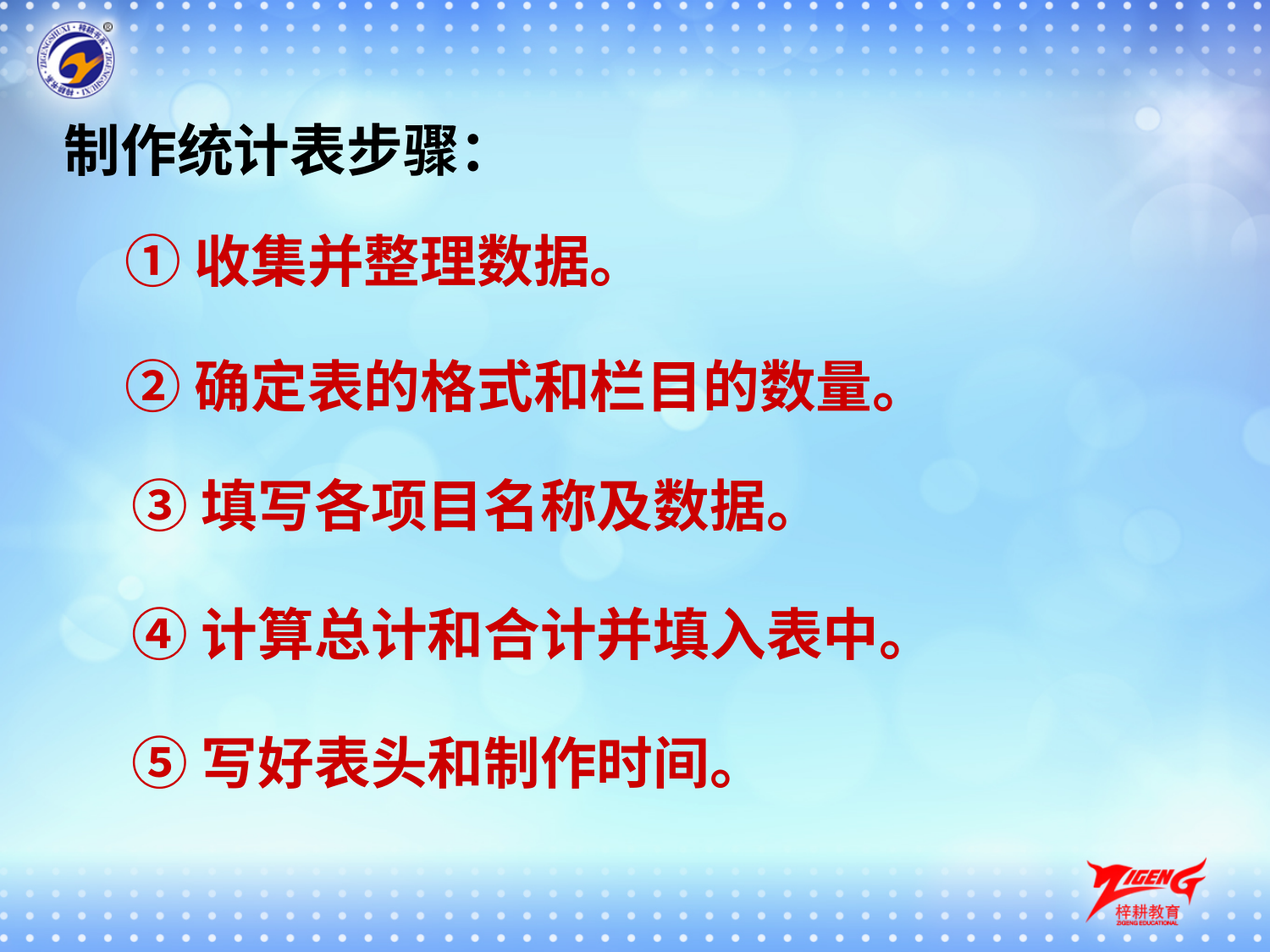

制作统计表步骤：
 ①收集并整理数据。
 ②确定表的格式和栏目的数量。
③填写各项目名称及数据。
④计算总计和合计并填入表中。
⑤写好表头和制作时间。